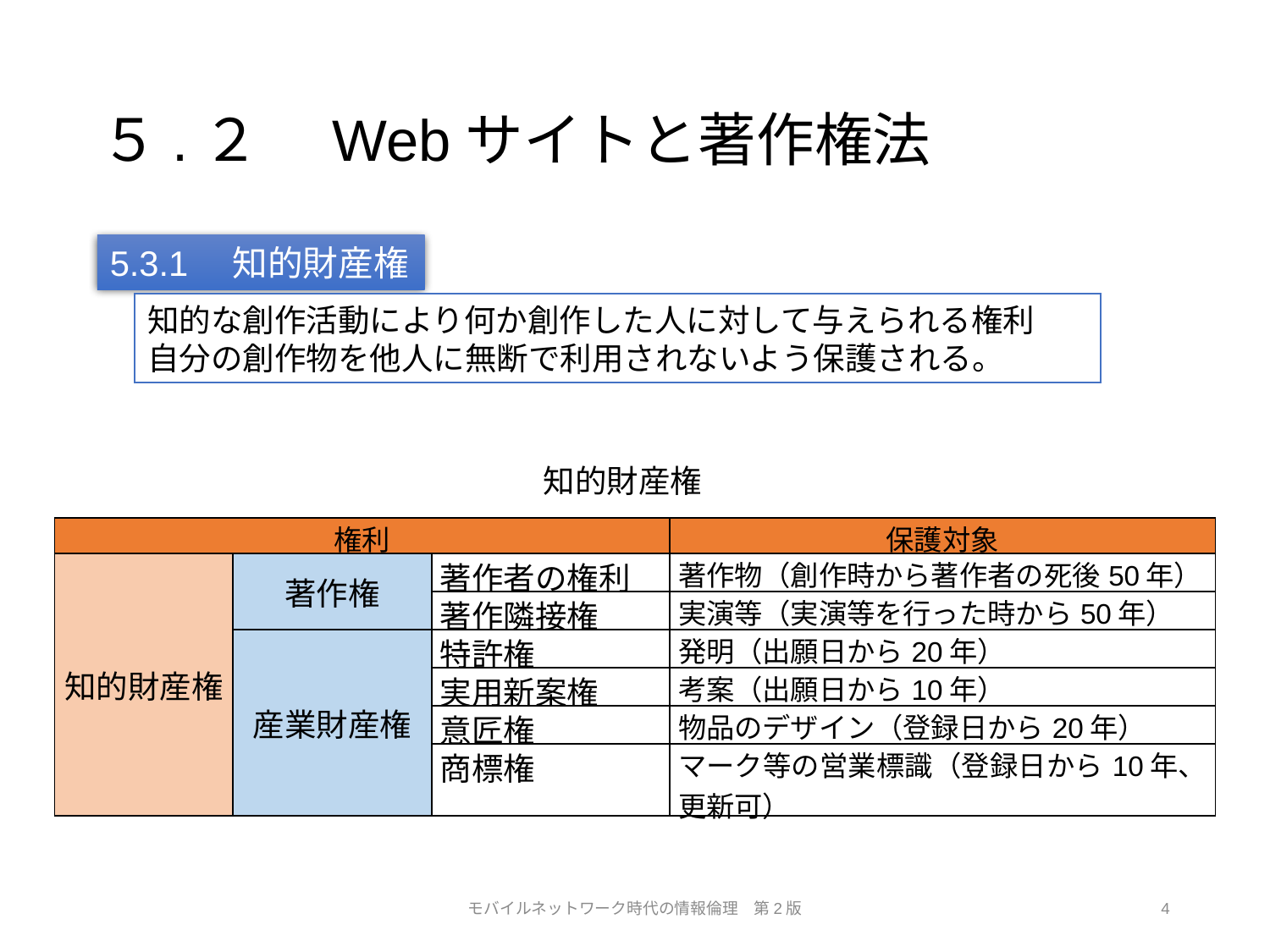

# ５.２　Webサイトと著作権法
5.3.1　知的財産権
知的な創作活動により何か創作した人に対して与えられる権利
自分の創作物を他人に無断で利用されないよう保護される。
知的財産権
| 権利 |  |  | 保護対象 |
| --- | --- | --- | --- |
| 知的財産権 | 著作権 | 著作者の権利 | 著作物（創作時から著作者の死後50年） |
|  |  | 著作隣接権 | 実演等（実演等を行った時から50年） |
|  | 産業財産権 | 特許権 | 発明（出願日から20年） |
|  |  | 実用新案権 | 考案（出願日から10年） |
|  |  | 意匠権 | 物品のデザイン（登録日から20年） |
|  |  | 商標権 | マーク等の営業標識（登録日から10年、更新可） |
モバイルネットワーク時代の情報倫理　第2版
4